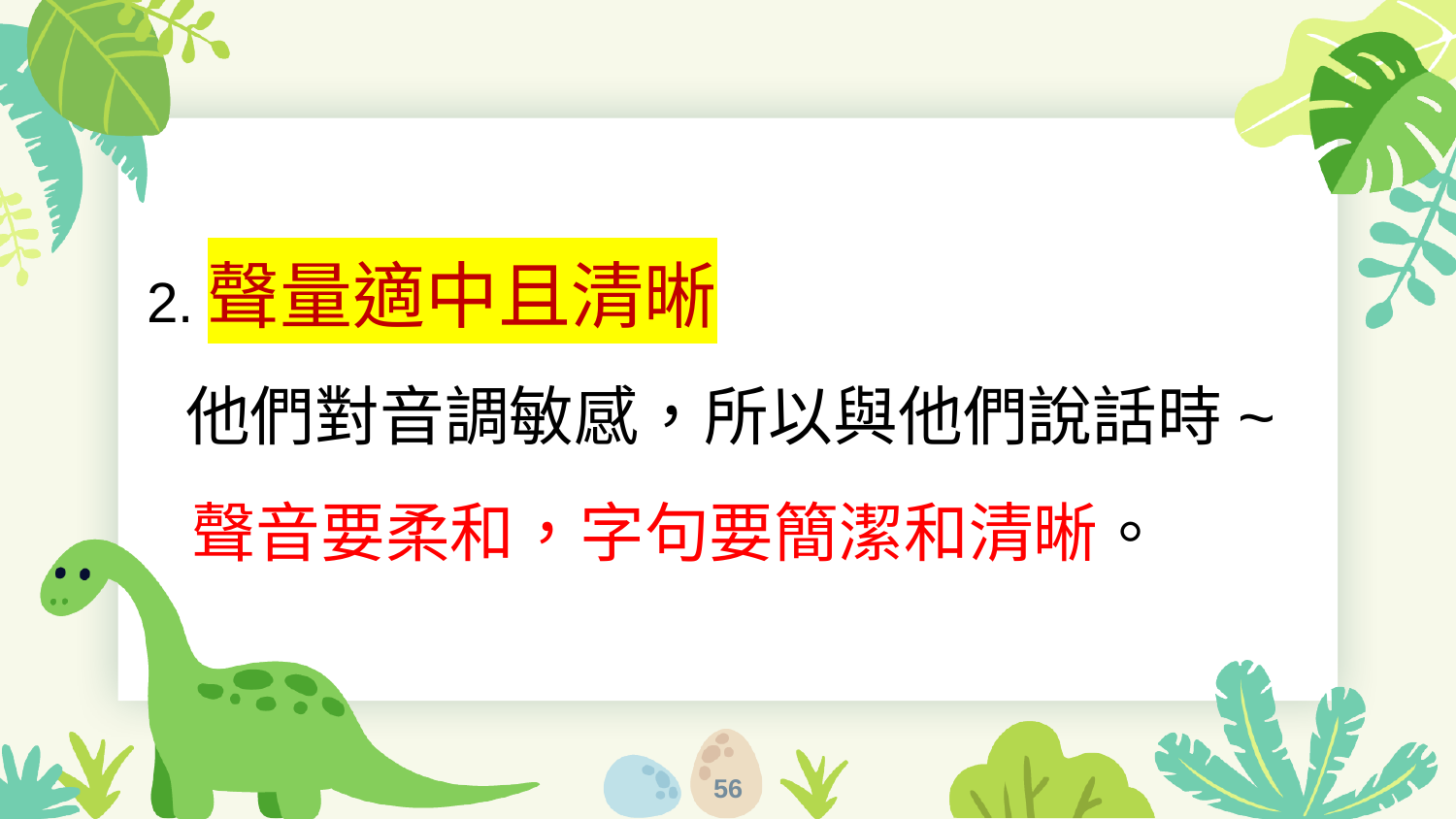

2.聲量適中且清晰
  他們對音調敏感，所以與他們說話時~
  聲音要柔和，字句要簡潔和清晰。

56